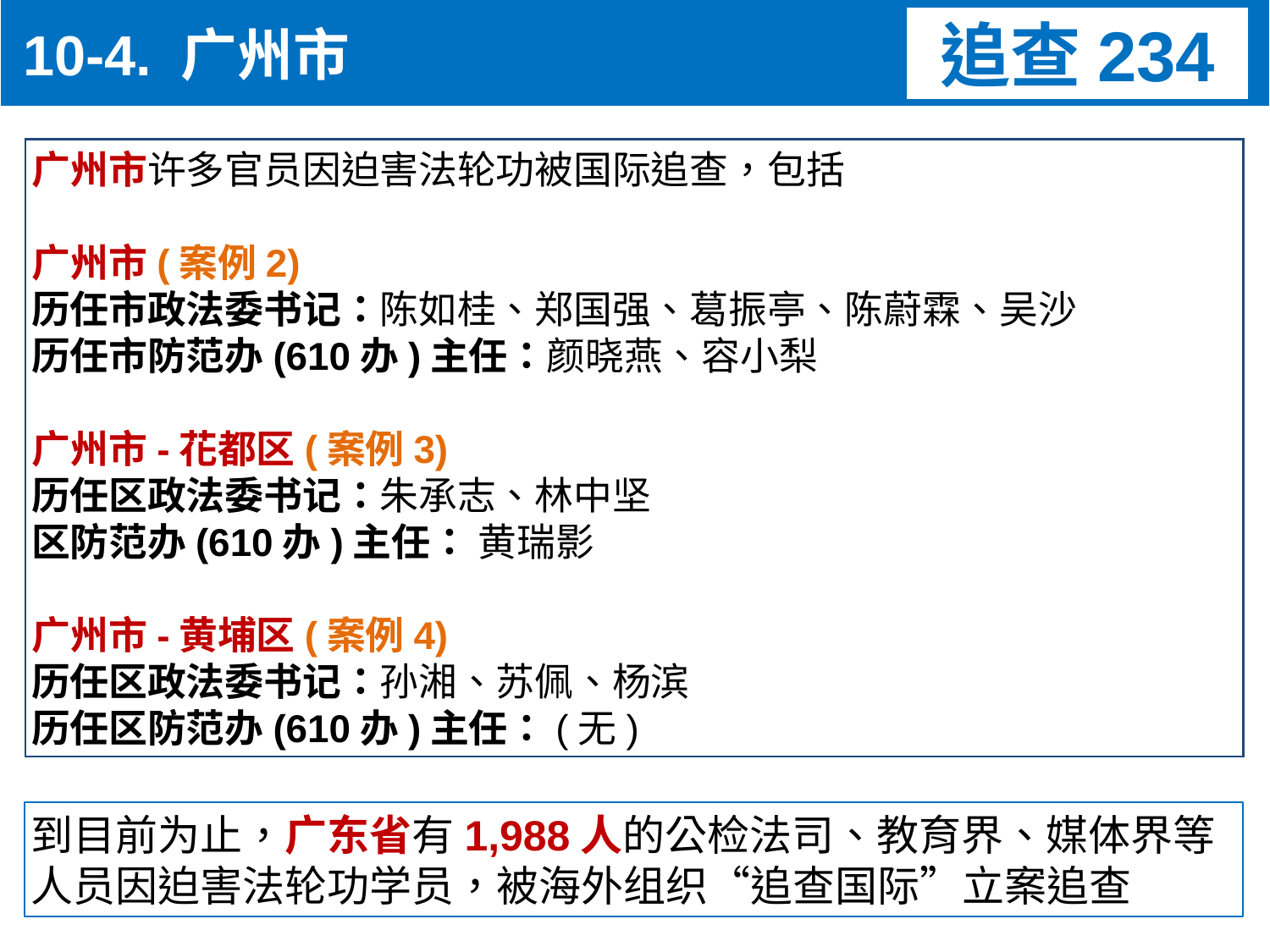

10-4. 广州市
追查234

广州市许多官员因迫害法轮功被国际追查，包括

广州市(案例2)
历任市政法委书记：陈如桂、郑国强、葛振亭、陈蔚霖、吴沙
历任市防范办(610办)主任：颜晓燕、容小梨

广州市-花都区(案例3)
历任区政法委书记：朱承志、林中坚
区防范办(610办)主任： 黄瑞影

广州市-黄埔区(案例4)
历任区政法委书记：孙湘、苏佩、杨滨
历任区防范办(610办)主任：(无)
到目前为止，广东省有1,988人的公检法司、教育界、媒体界等人员因迫害法轮功学员，被海外组织“追查国际”立案追查